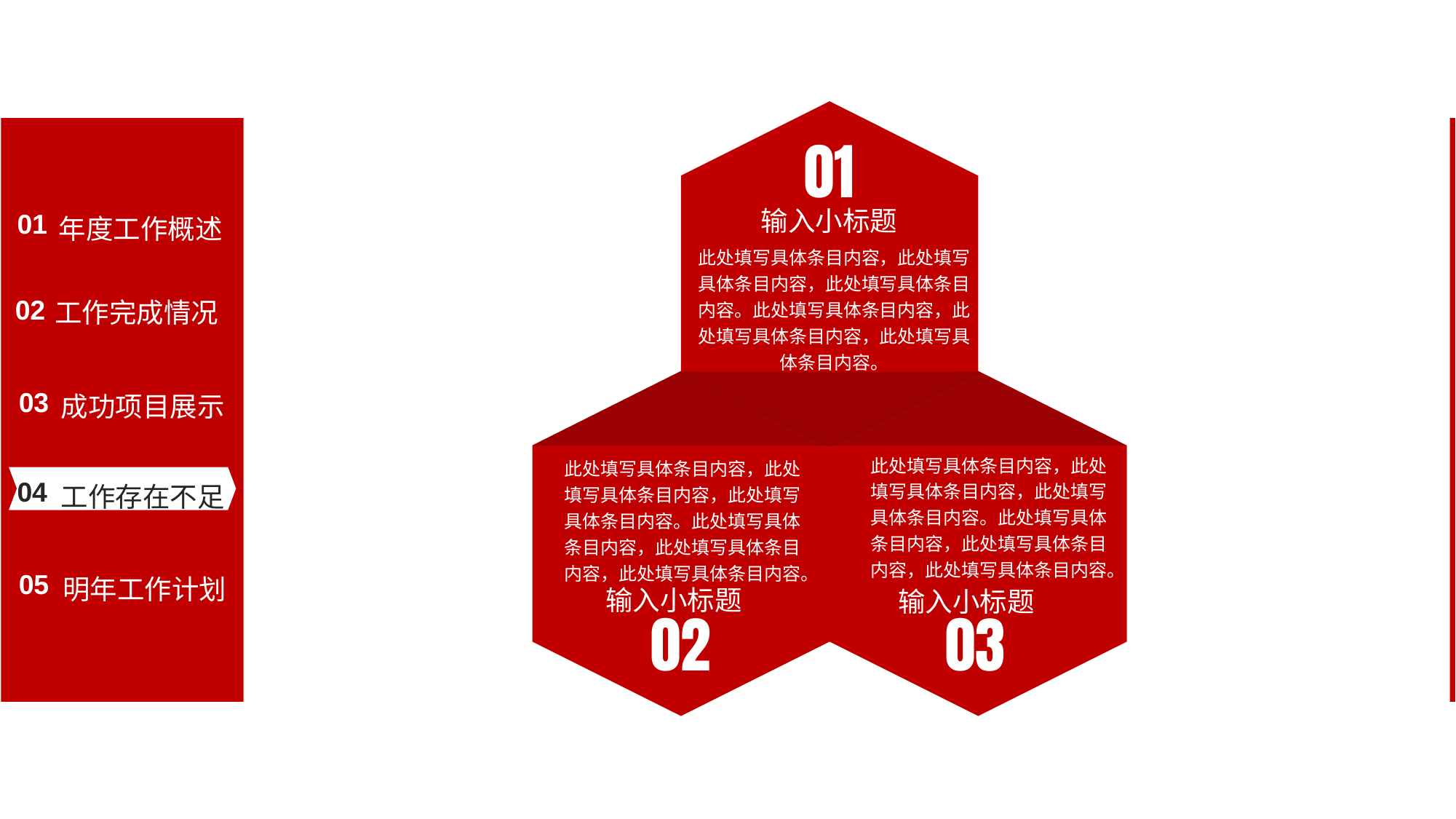

01
年度工作概述
输入小标题
01
此处填写具体条目内容，此处填写具体条目内容，此处填写具体条目内容。此处填写具体条目内容，此处填写具体条目内容，此处填写具体条目内容。
工作完成情况
02
成功项目展示

03

此处填写具体条目内容，此处填写具体条目内容，此处填写具体条目内容。此处填写具体条目内容，此处填写具体条目内容，此处填写具体条目内容。
此处填写具体条目内容，此处填写具体条目内容，此处填写具体条目内容。此处填写具体条目内容，此处填写具体条目内容，此处填写具体条目内容。
工作存在不足

04
明年工作计划
05
输入小标题
输入小标题
02
03